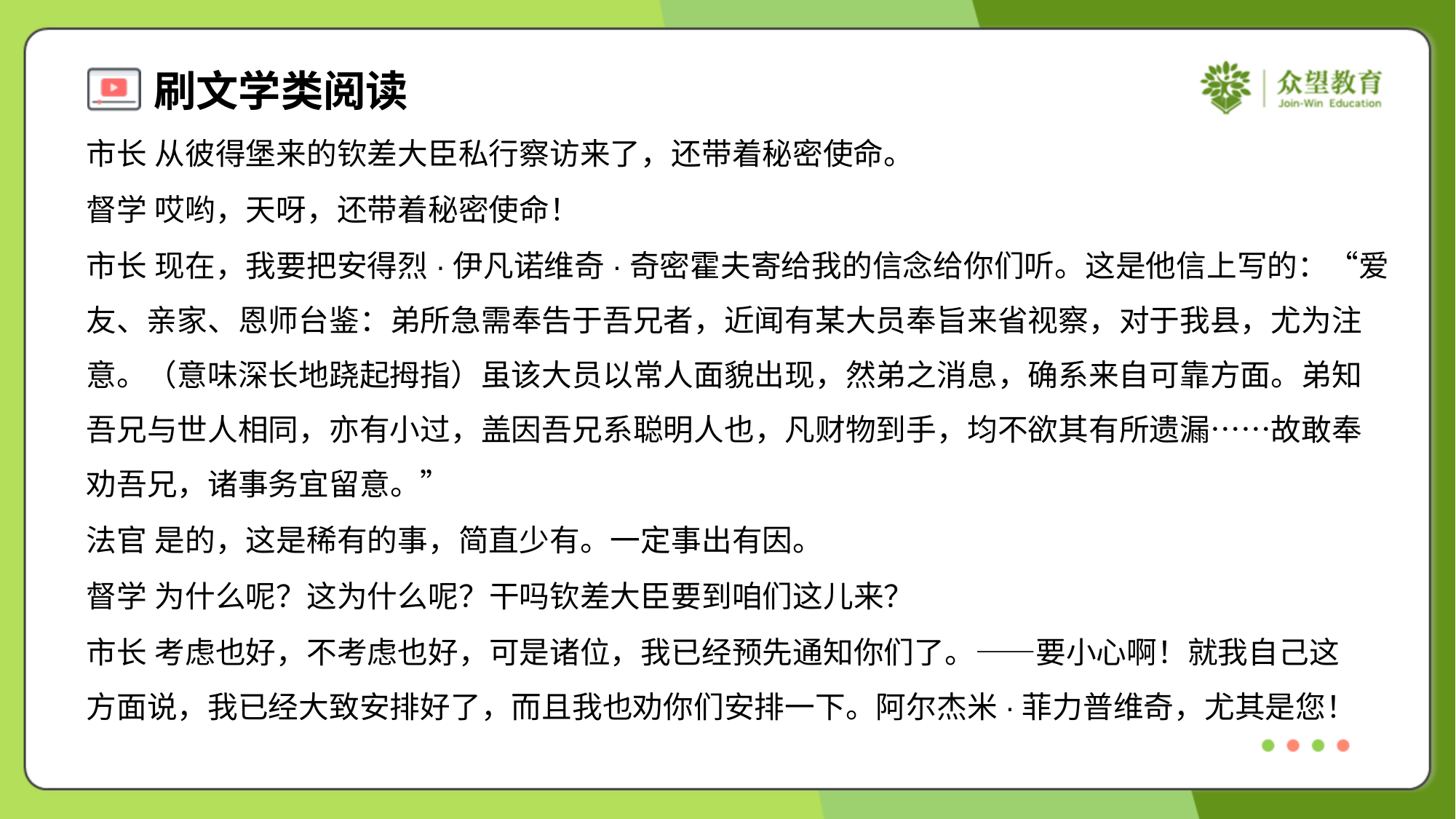

市长 从彼得堡来的钦差大臣私行察访来了，还带着秘密使命。
督学 哎哟，天呀，还带着秘密使命！
市长 现在，我要把安得烈·伊凡诺维奇·奇密霍夫寄给我的信念给你们听。这是他信上写的：“爱
友、亲家、恩师台鉴：弟所急需奉告于吾兄者，近闻有某大员奉旨来省视察，对于我县，尤为注
意。（意味深长地跷起拇指）虽该大员以常人面貌出现，然弟之消息，确系来自可靠方面。弟知
吾兄与世人相同，亦有小过，盖因吾兄系聪明人也，凡财物到手，均不欲其有所遗漏……故敢奉
劝吾兄，诸事务宜留意。”
法官 是的，这是稀有的事，简直少有。一定事出有因。
督学 为什么呢？这为什么呢？干吗钦差大臣要到咱们这儿来？
市长 考虑也好，不考虑也好，可是诸位，我已经预先通知你们了。——要小心啊！就我自己这
方面说，我已经大致安排好了，而且我也劝你们安排一下。阿尔杰米·菲力普维奇，尤其是您！